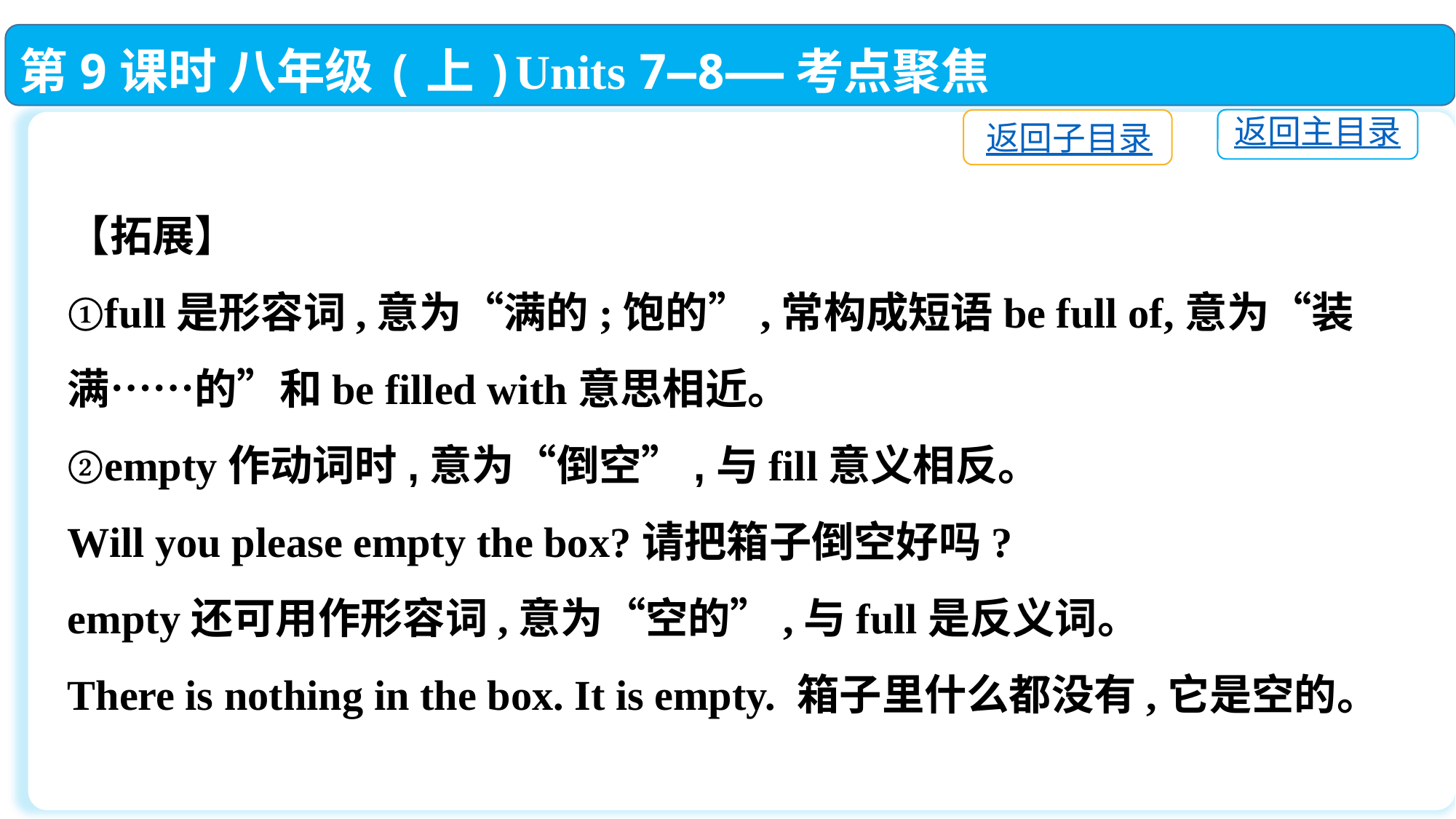

第9课时 八年级(上)Units 7—8——考点聚焦
返回主目录

返回子目录

【拓展】
①full是形容词,意为“满的;饱的”,常构成短语be full of,意为“装满……的”和be filled with意思相近。
②empty作动词时,意为“倒空”,与fill意义相反。
Will you please empty the box?请把箱子倒空好吗?
empty还可用作形容词,意为“空的”,与full是反义词。
There is nothing in the box. It is empty. 箱子里什么都没有,它是空的。